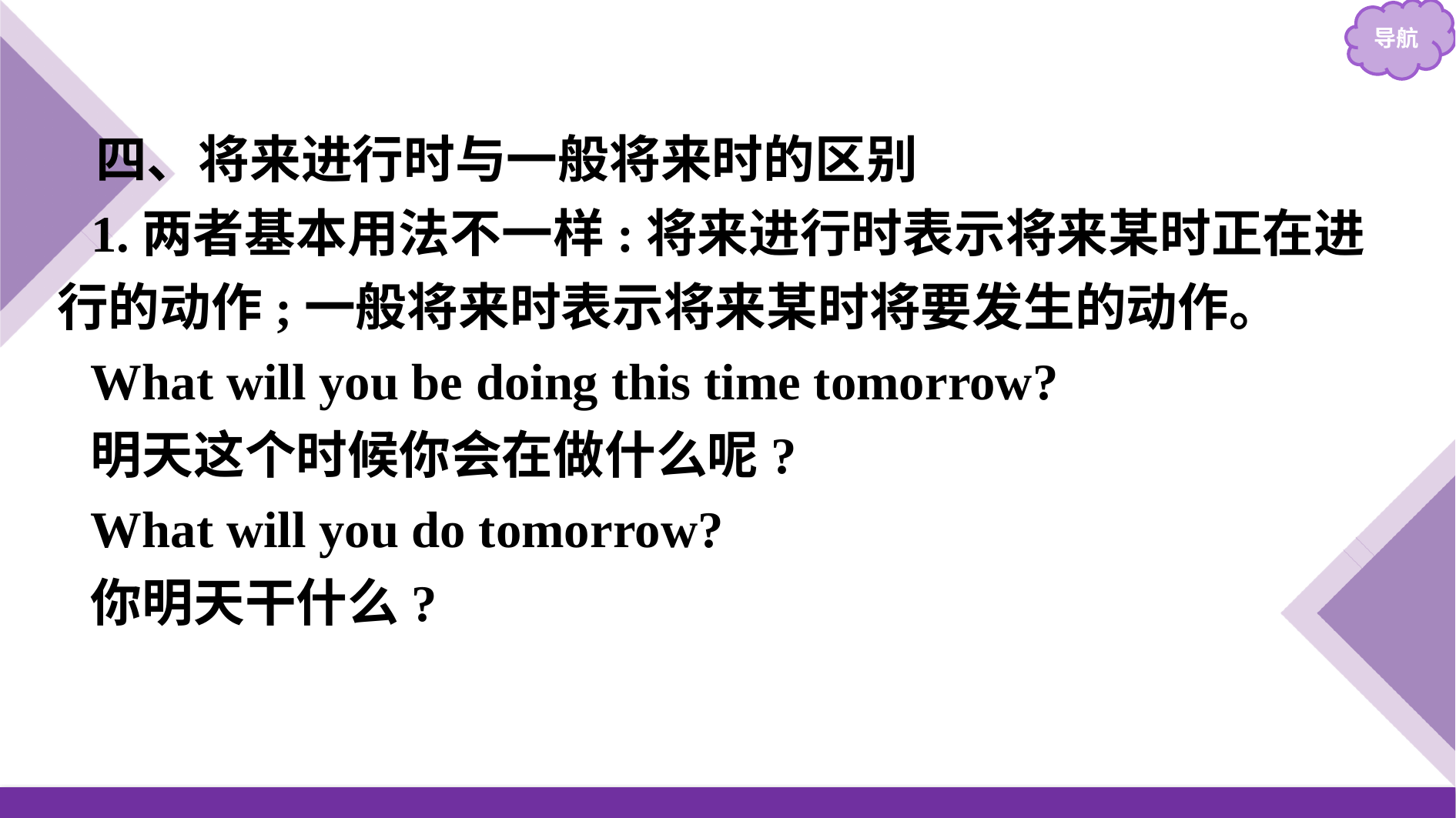

四、将来进行时与一般将来时的区别
1.两者基本用法不一样:将来进行时表示将来某时正在进行的动作;一般将来时表示将来某时将要发生的动作。
What will you be doing this time tomorrow?
明天这个时候你会在做什么呢?
What will you do tomorrow?
你明天干什么?